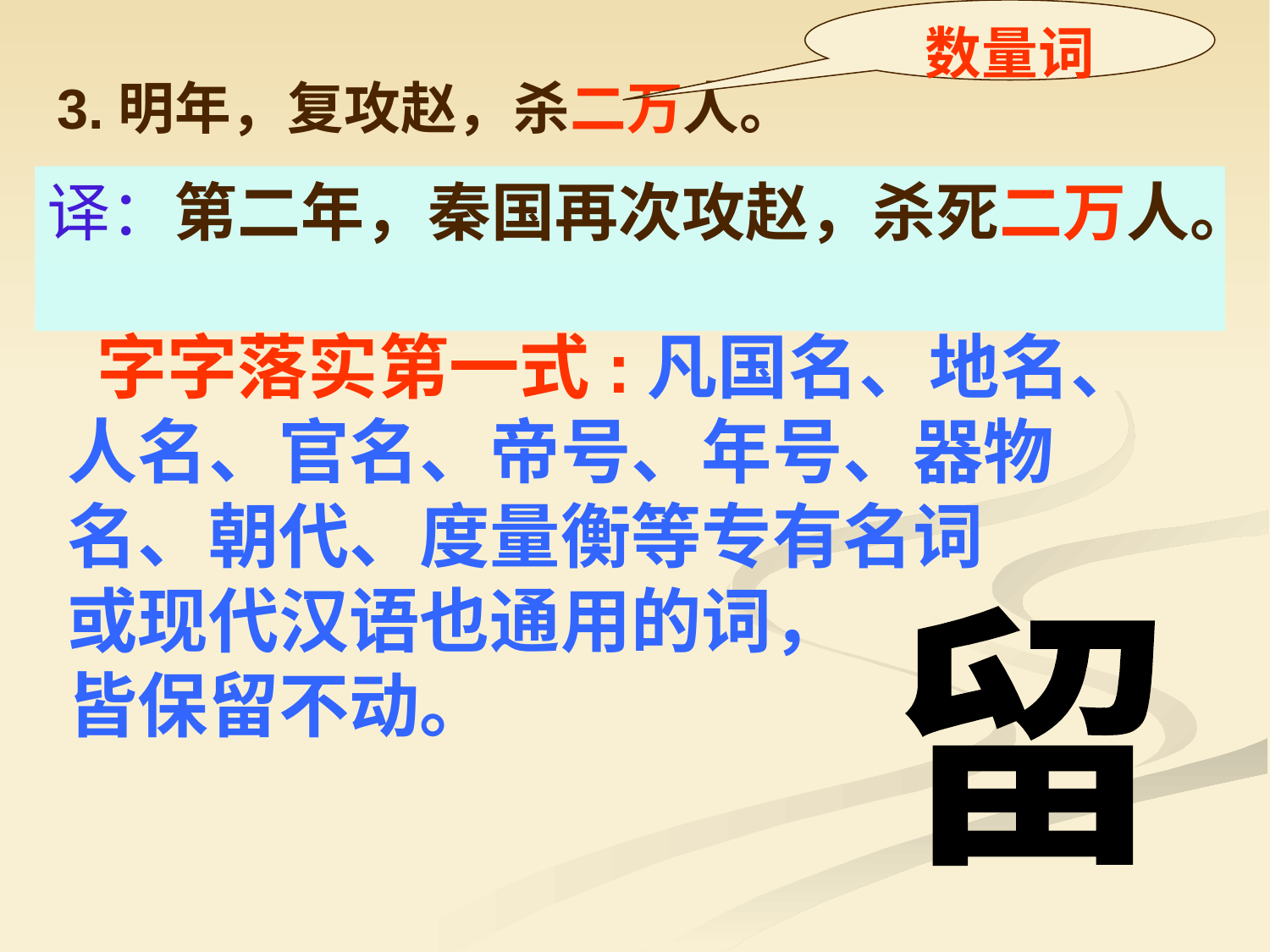

数量词
3.明年，复攻赵，杀二万人。
译：第二年，秦国再次攻赵，杀死二万人。

 字字落实第一式:凡国名、地名、人名、官名、帝号、年号、器物名、朝代、度量衡等专有名词
或现代汉语也通用的词，
皆保留不动。
留